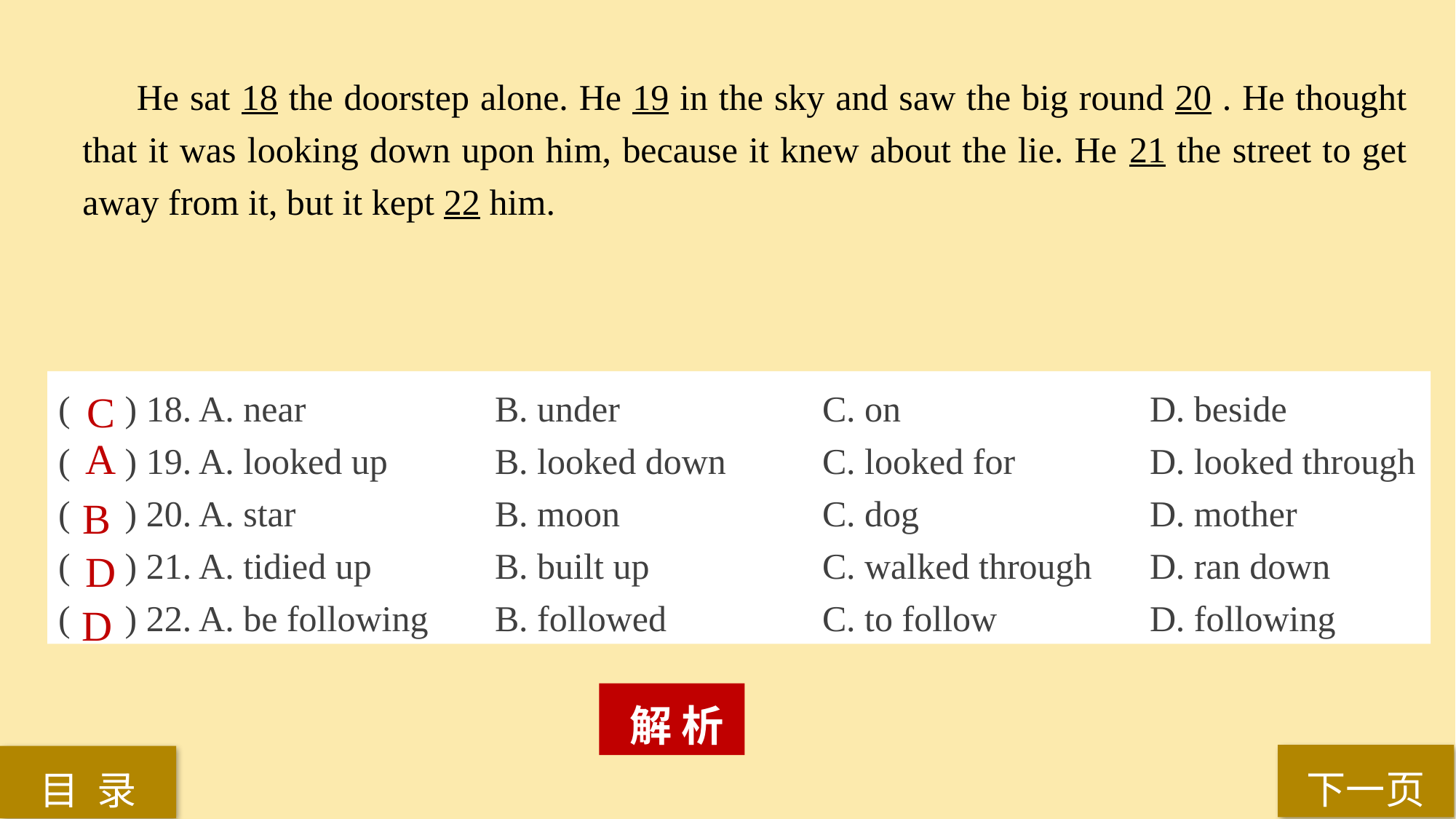

He sat 18 the doorstep alone. He 19 in the sky and saw the big round 20 . He thought that it was looking down upon him, because it knew about the lie. He 21 the street to get away from it, but it kept 22 him.
(      ) 18. A. near		B. under 		C. on 			D. beside
(      ) 19. A. looked up 	B. looked down 	C. looked for 		D. looked through
(      ) 20. A. star 		B. moon 		C. dog			D. mother
(      ) 21. A. tidied up 		B. built up		C. walked through	D. ran down
(      ) 22. A. be following 	B. followed 		C. to follow 		D. following
C
A
B
D
D
 解 析